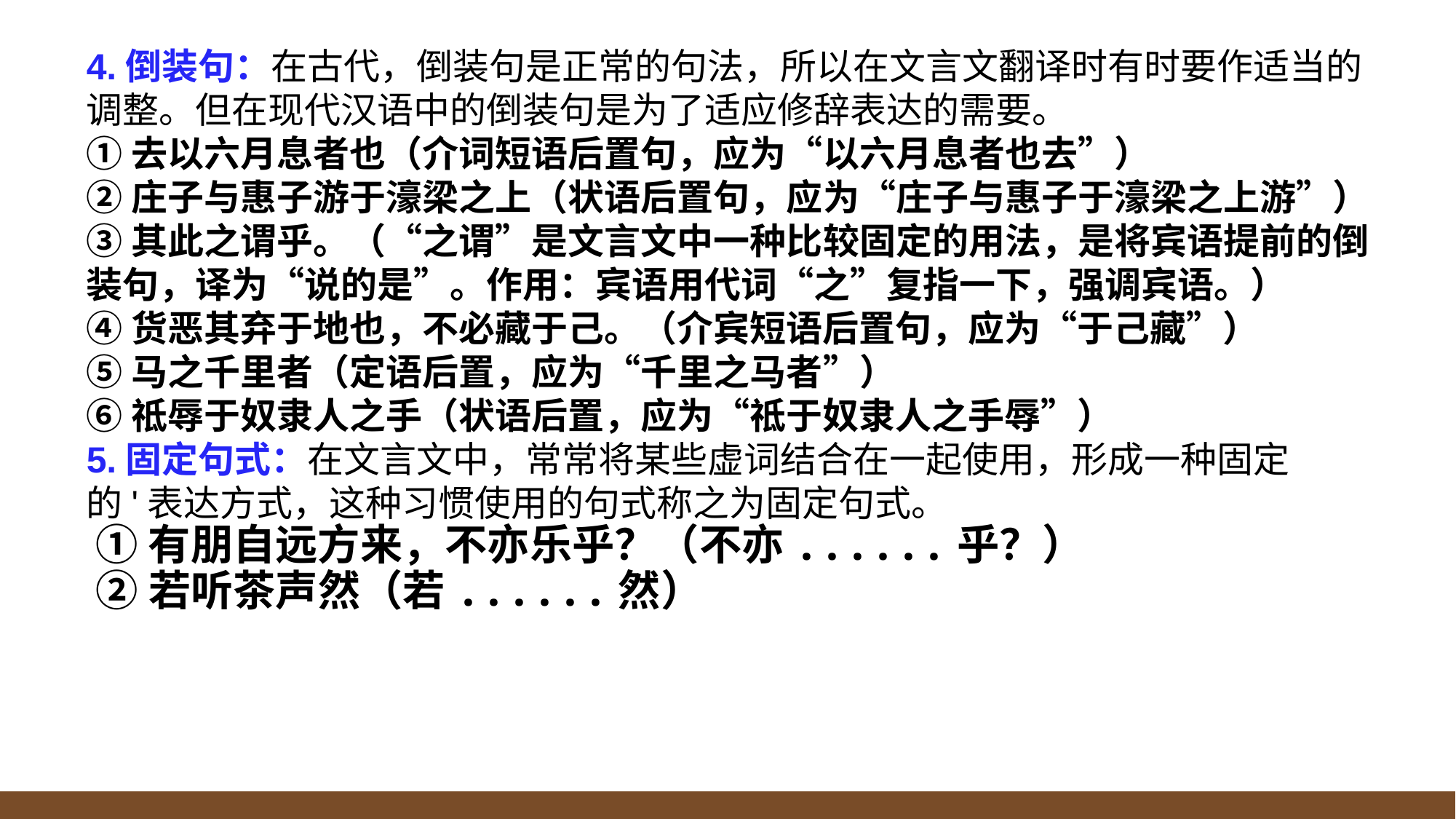

4.倒装句：在古代，倒装句是正常的句法，所以在文言文翻译时有时要作适当的调整。但在现代汉语中的倒装句是为了适应修辞表达的需要。
①去以六月息者也（介词短语后置句，应为“以六月息者也去”）
②庄子与惠子游于濠梁之上（状语后置句，应为“庄子与惠子于濠梁之上游”）
③其此之谓乎。（“之谓”是文言文中一种比较固定的用法，是将宾语提前的倒装句，译为“说的是”。作用：宾语用代词“之”复指一下，强调宾语。）
④货恶其弃于地也，不必藏于己。（介宾短语后置句，应为“于己藏”）
⑤马之千里者（定语后置，应为“千里之马者”）
⑥祗辱于奴隶人之手（状语后置，应为“祗于奴隶人之手辱”）
5.固定句式：在文言文中，常常将某些虚词结合在一起使用，形成一种固定的'表达方式，这种习惯使用的句式称之为固定句式。
 ①有朋自远方来，不亦乐乎？（不亦......乎？）
 ②若听茶声然（若......然）